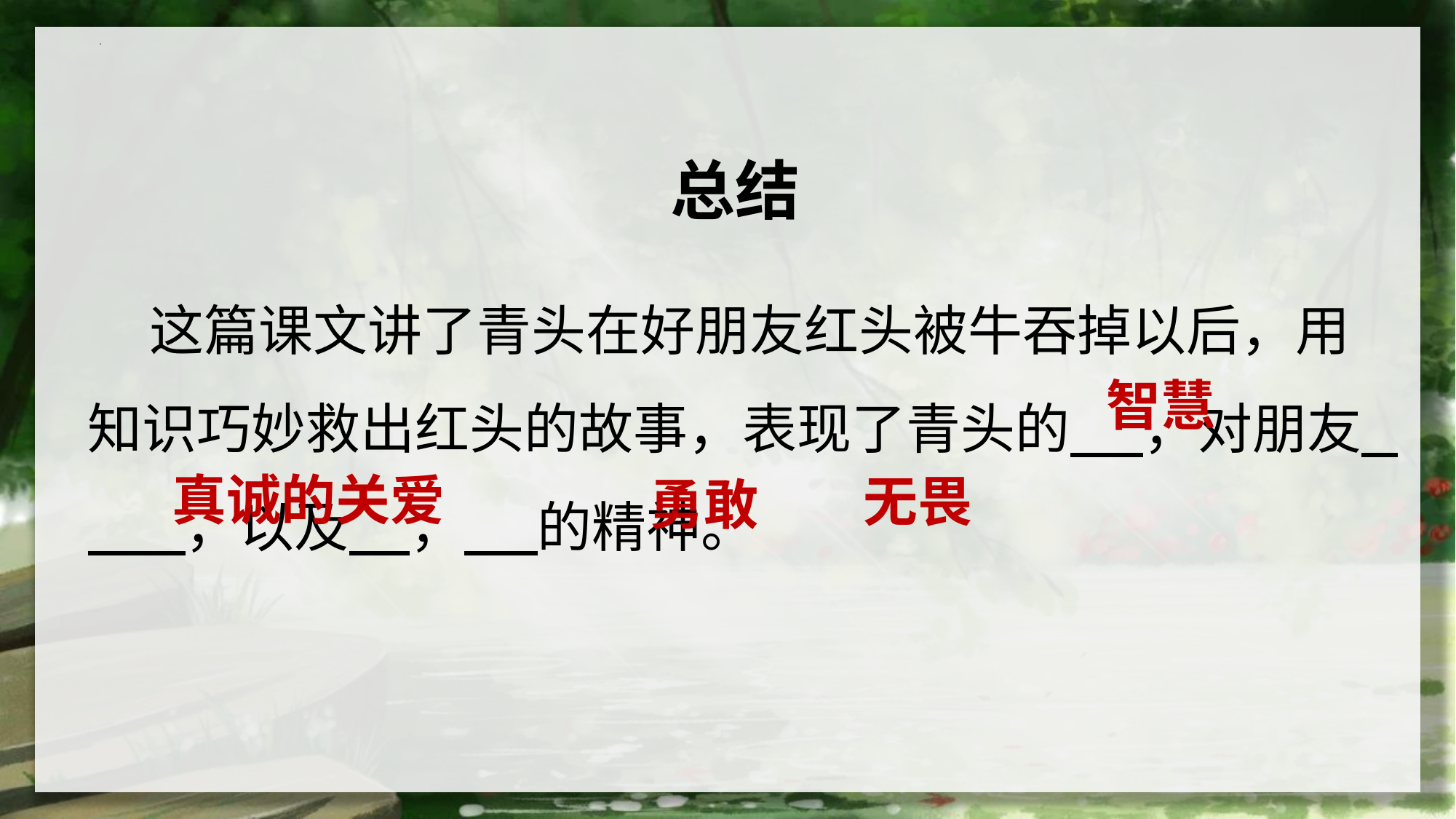

总结
    这篇课文讲了青头在好朋友红头被牛吞掉以后，用知识巧妙救出红头的故事，表现了青头的      ，对朋友            ，以及     ，      的精神。
智慧
真诚的关爱
无畏
勇敢